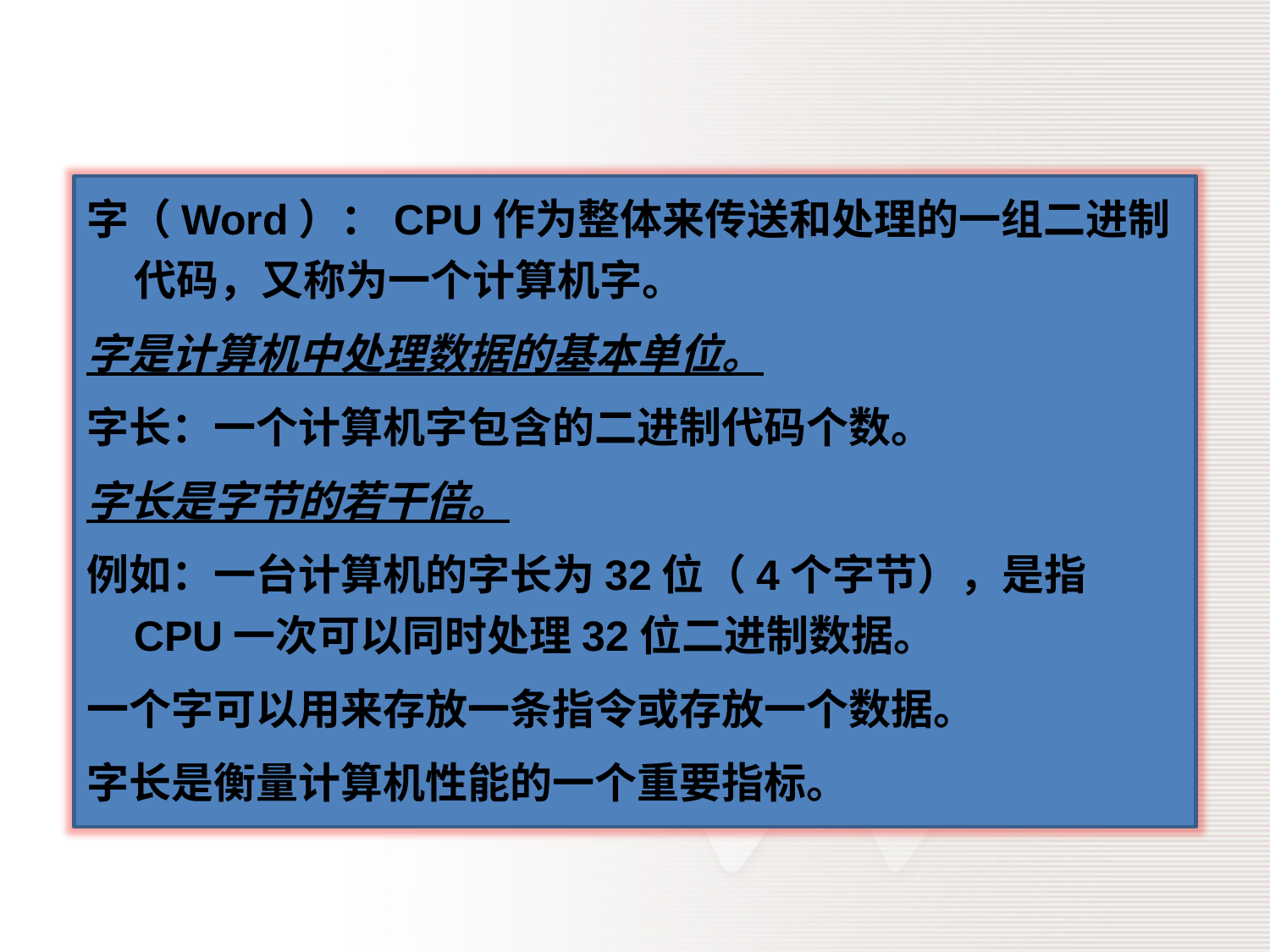

字（Word）：CPU作为整体来传送和处理的一组二进制代码，又称为一个计算机字。
字是计算机中处理数据的基本单位。
字长：一个计算机字包含的二进制代码个数。
字长是字节的若干倍。
例如：一台计算机的字长为32位（4个字节），是指CPU一次可以同时处理32位二进制数据。
一个字可以用来存放一条指令或存放一个数据。
字长是衡量计算机性能的一个重要指标。